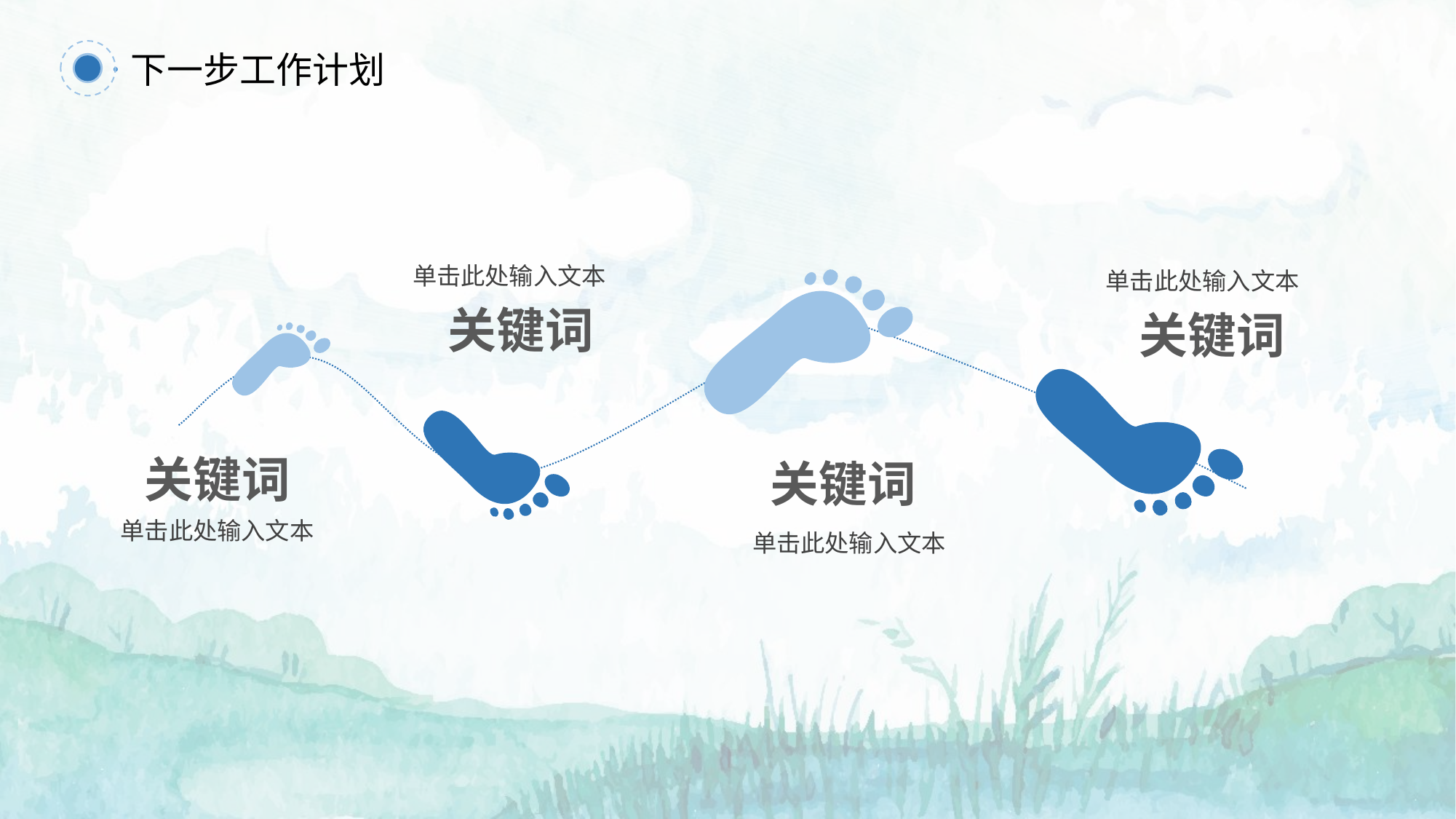

下一步工作计划

单击此处输入文本
关键词
单击此处输入文本
关键词

关键词
单击此处输入文本
关键词
单击此处输入文本